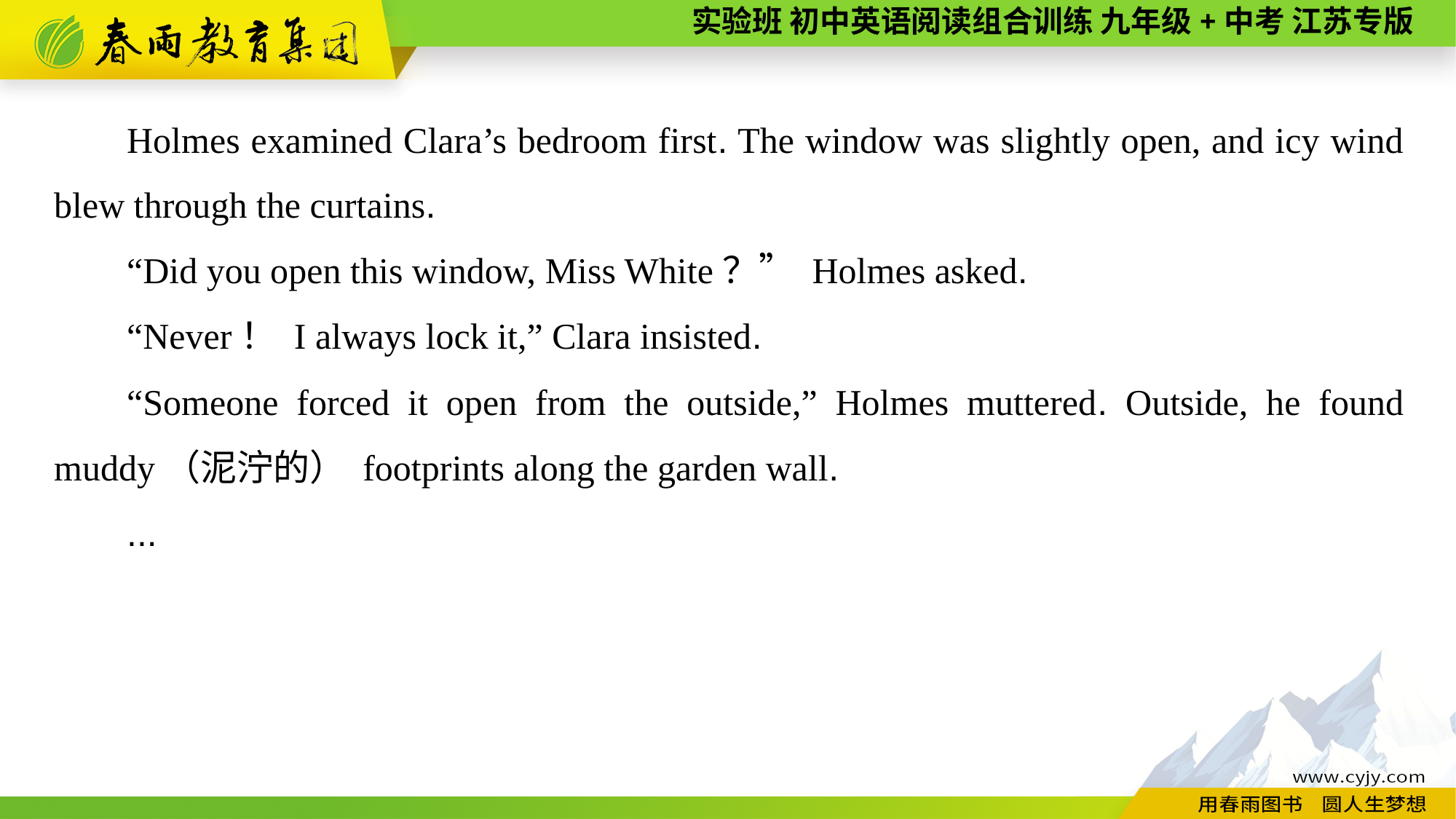

Holmes examined Clara’s bedroom first. The window was slightly open, and icy wind blew through the curtains.
“Did you open this window, Miss White？” Holmes asked.
“Never！ I always lock it,” Clara insisted.
“Someone forced it open from the outside,” Holmes muttered. Outside, he found muddy（泥泞的） footprints along the garden wall.
...